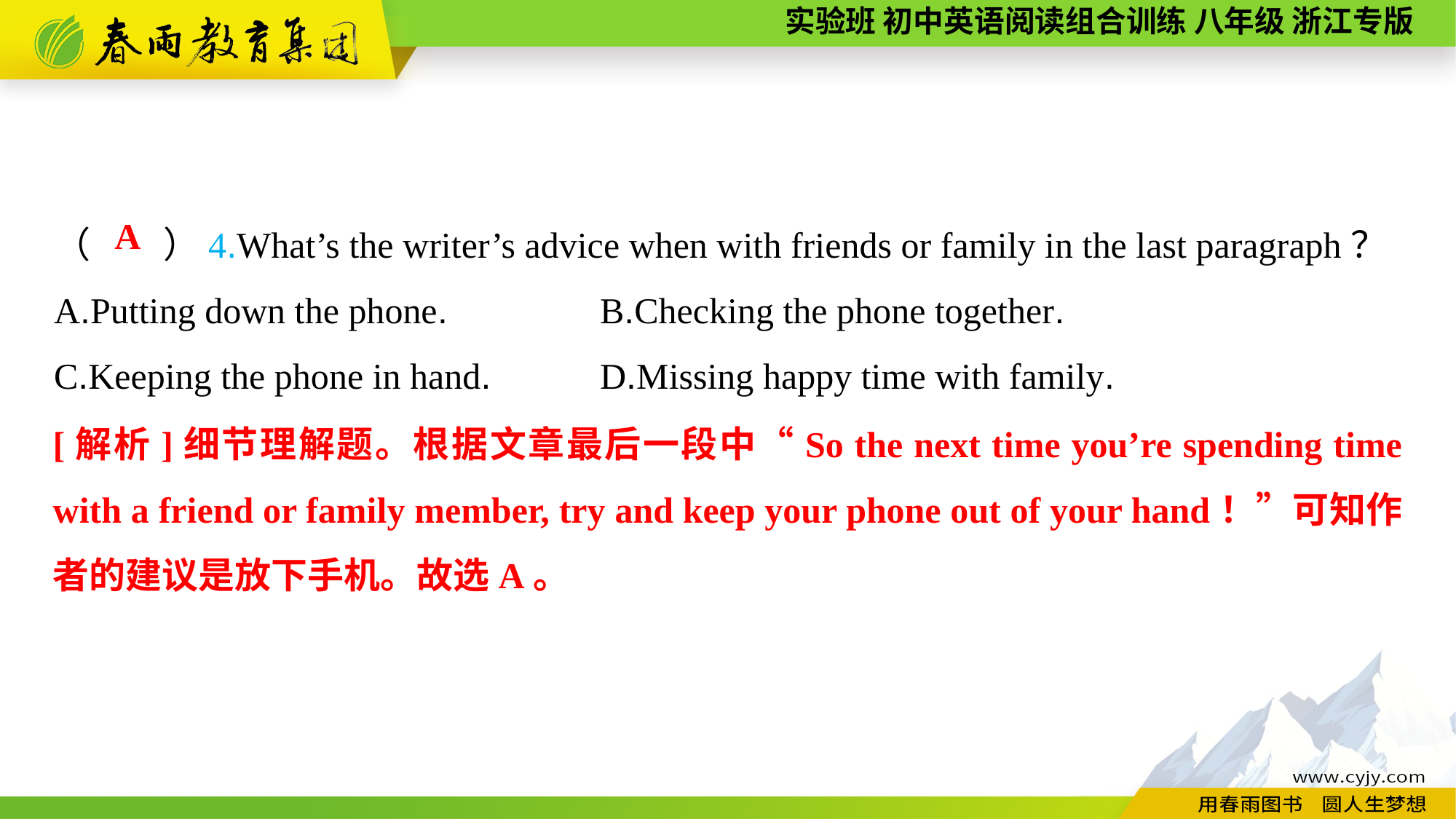

（　　）4.What’s the writer’s advice when with friends or family in the last paragraph？
A.Putting down the phone.		B.Checking the phone together.
C.Keeping the phone in hand.	D.Missing happy time with family.
A
[解析]细节理解题。根据文章最后一段中“So the next time you’re spending time with a friend or family member, try and keep your phone out of your hand！”可知作者的建议是放下手机。故选A。